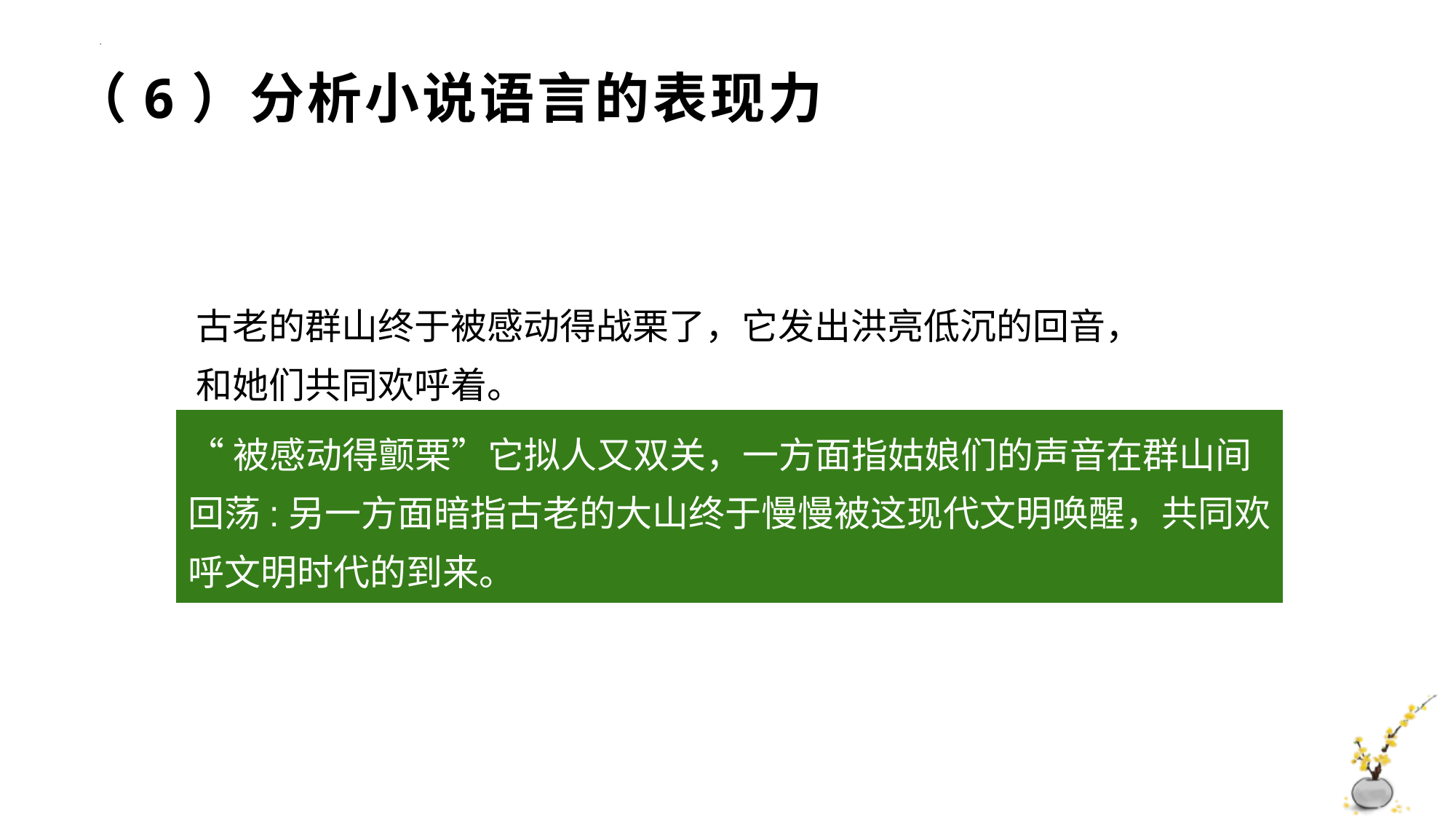

# （6）分析小说语言的表现力
古老的群山终于被感动得战栗了，它发出洪亮低沉的回音，
和她们共同欢呼着。

“被感动得颤栗”它拟人又双关，一方面指姑娘们的声音在群山间回荡:另一方面暗指古老的大山终于慢慢被这现代文明唤醒，共同欢呼文明时代的到来。